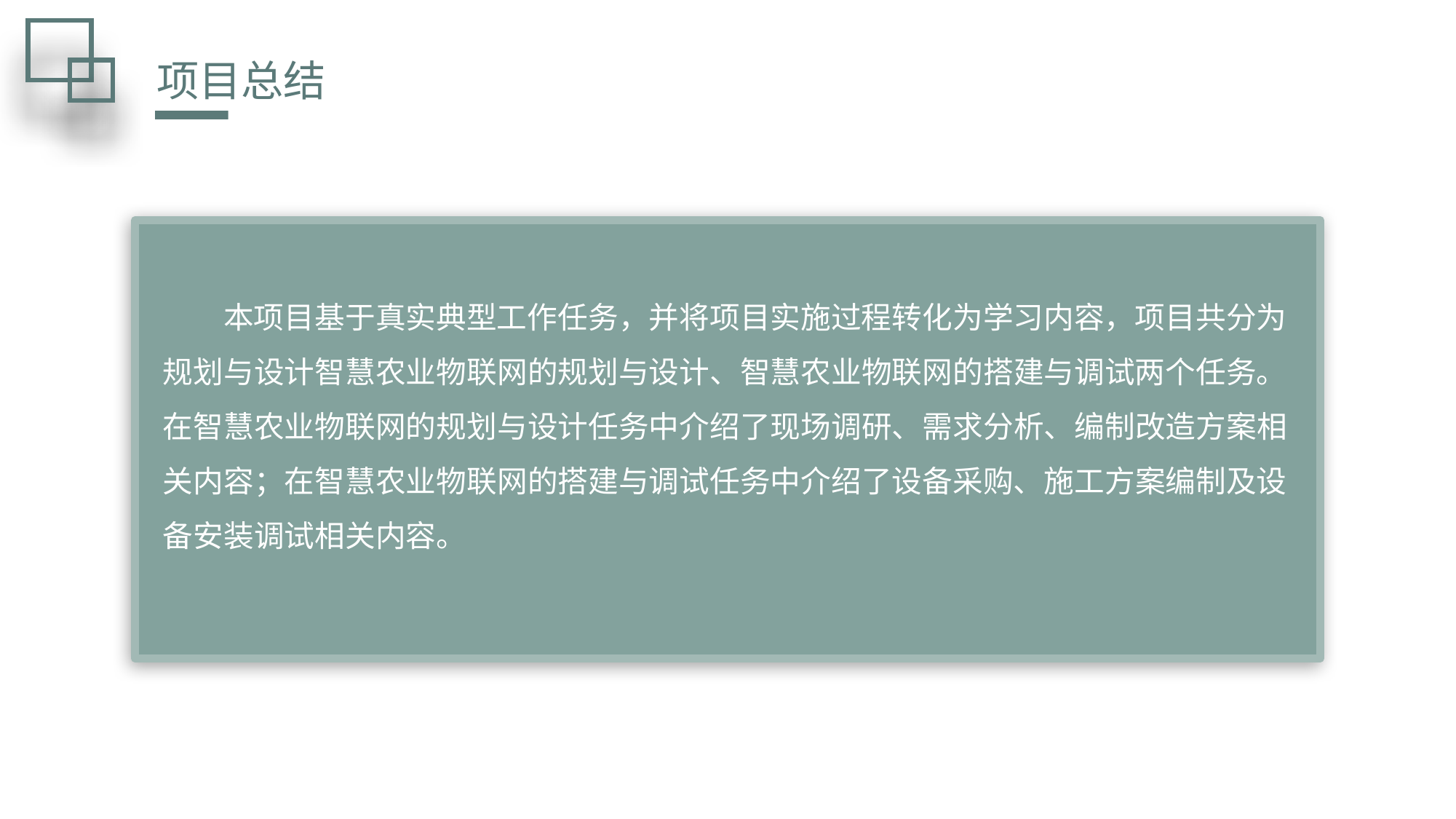

项目总结

本项目基于真实典型工作任务，并将项目实施过程转化为学习内容，项目共分为规划与设计智慧农业物联网的规划与设计、智慧农业物联网的搭建与调试两个任务。在智慧农业物联网的规划与设计任务中介绍了现场调研、需求分析、编制改造方案相关内容；在智慧农业物联网的搭建与调试任务中介绍了设备采购、施工方案编制及设备安装调试相关内容。